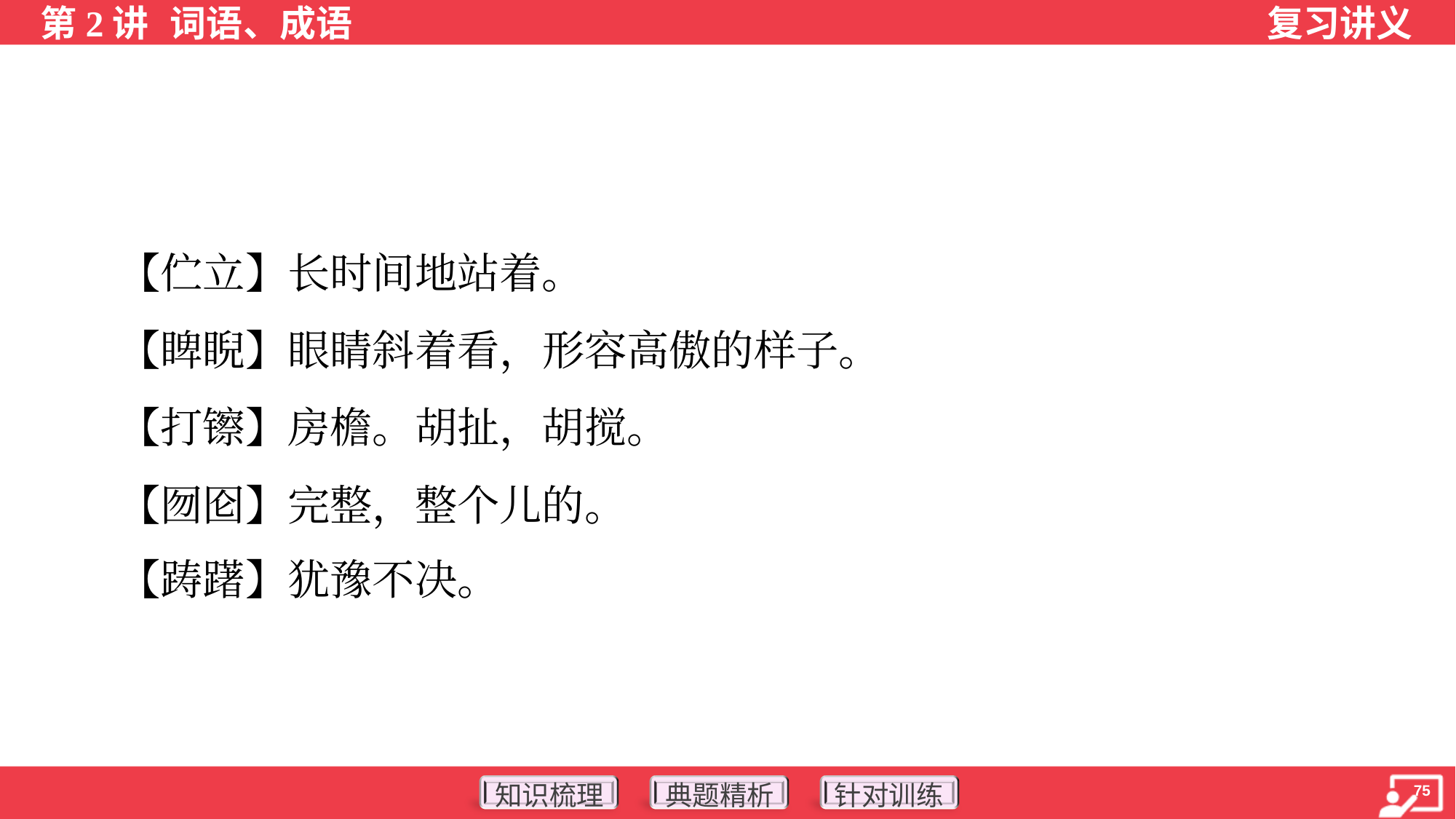

【伫立】长时间地站着。
    【睥睨】眼睛斜着看，形容高傲的样子。
    【打镲】房檐。胡扯，胡搅。
    【囫囵】完整，整个儿的。
    【踌躇】犹豫不决。